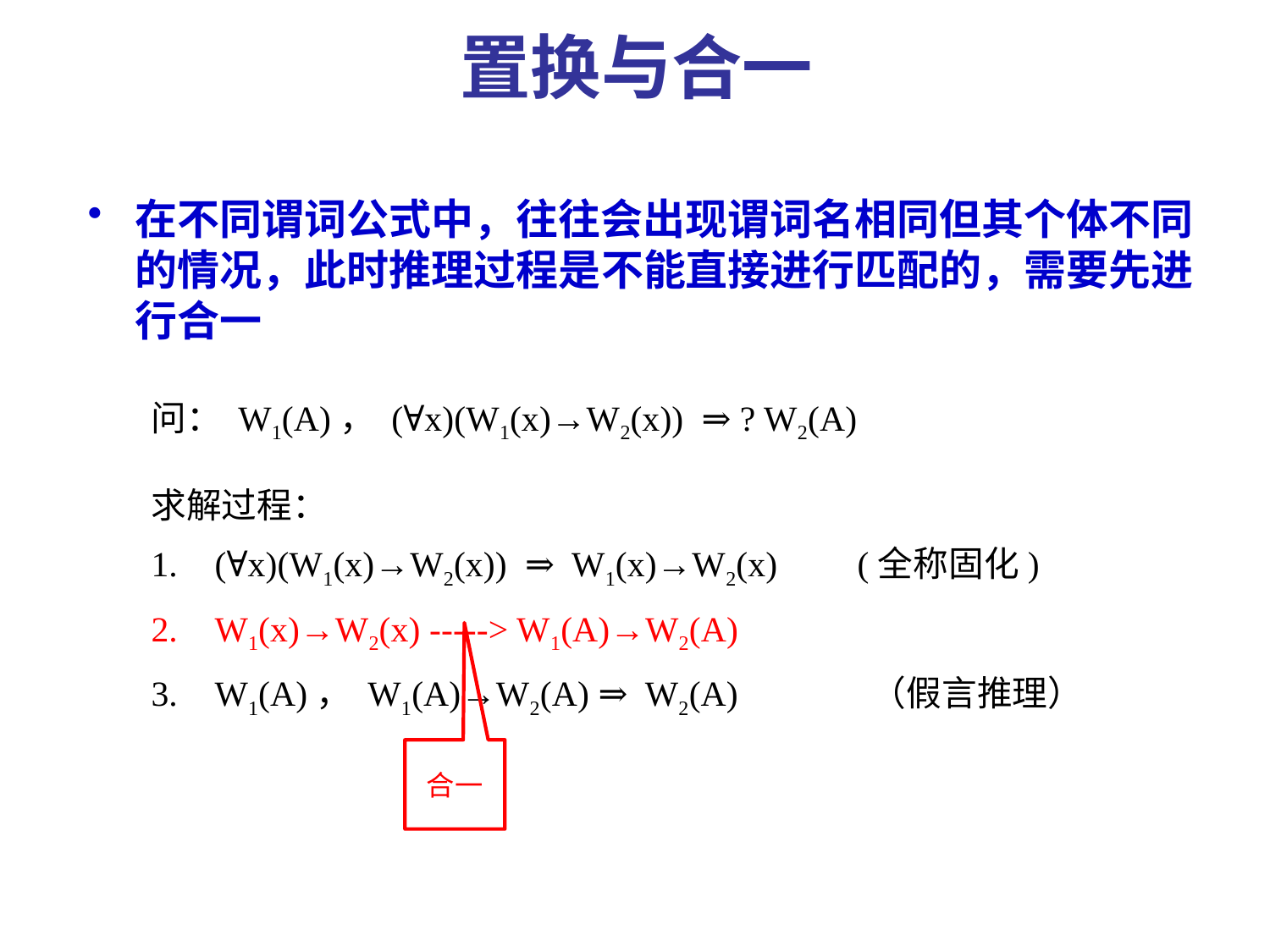

# 置换与合一
在不同谓词公式中，往往会出现谓词名相同但其个体不同的情况，此时推理过程是不能直接进行匹配的，需要先进行合一

问： W1(A)， (∀x)(W1(x)→W2(x))  ⇒ ? W2(A)

求解过程：
(∀x)(W1(x)→W2(x))  ⇒  W1(x)→W2(x)         (全称固化)
W1(x)→W2(x) -----> W1(A)→W2(A)
W1(A)， W1(A)→W2(A) ⇒  W2(A)              （假言推理）

合一